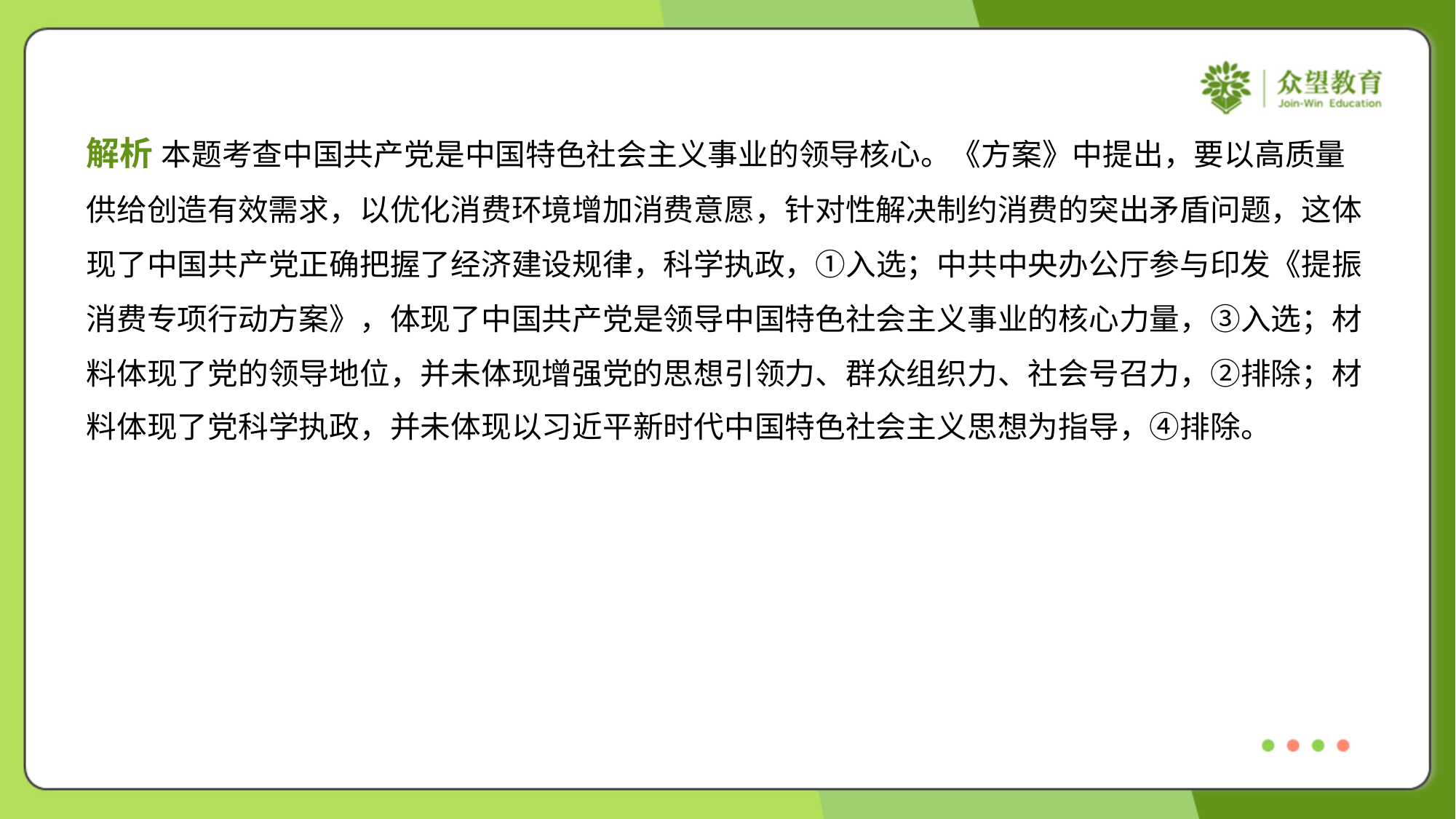

解析 本题考查中国共产党是中国特色社会主义事业的领导核心。《方案》中提出，要以高质量
供给创造有效需求，以优化消费环境增加消费意愿，针对性解决制约消费的突出矛盾问题，这体
现了中国共产党正确把握了经济建设规律，科学执政，①入选；中共中央办公厅参与印发《提振
消费专项行动方案》，体现了中国共产党是领导中国特色社会主义事业的核心力量，③入选；材
料体现了党的领导地位，并未体现增强党的思想引领力、群众组织力、社会号召力，②排除；材
料体现了党科学执政，并未体现以习近平新时代中国特色社会主义思想为指导，④排除。